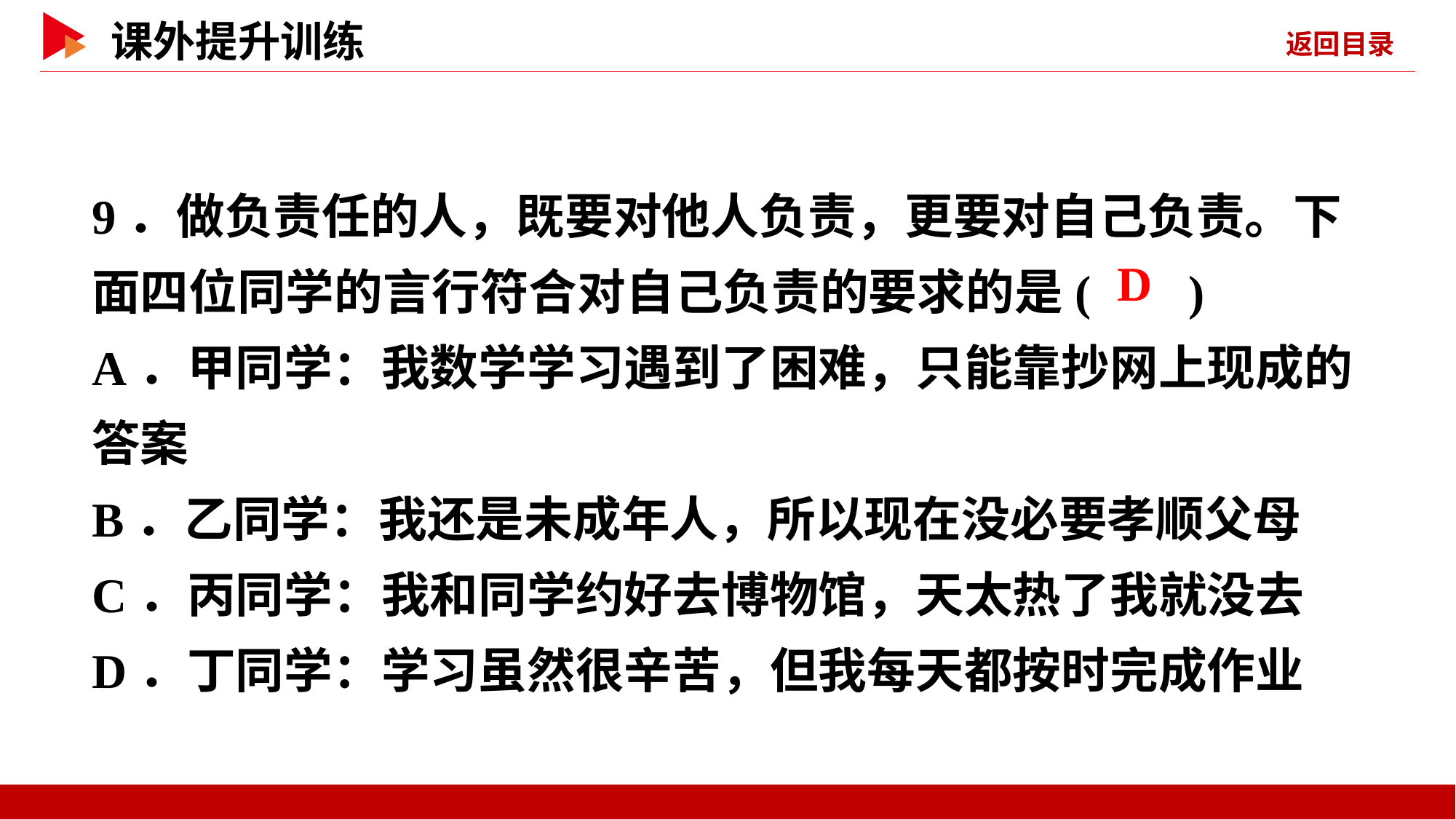

9．做负责任的人，既要对他人负责，更要对自己负责。下面四位同学的言行符合对自己负责的要求的是(        )
A．甲同学：我数学学习遇到了困难，只能靠抄网上现成的答案
B．乙同学：我还是未成年人，所以现在没必要孝顺父母
C．丙同学：我和同学约好去博物馆，天太热了我就没去
D．丁同学：学习虽然很辛苦，但我每天都按时完成作业
   D